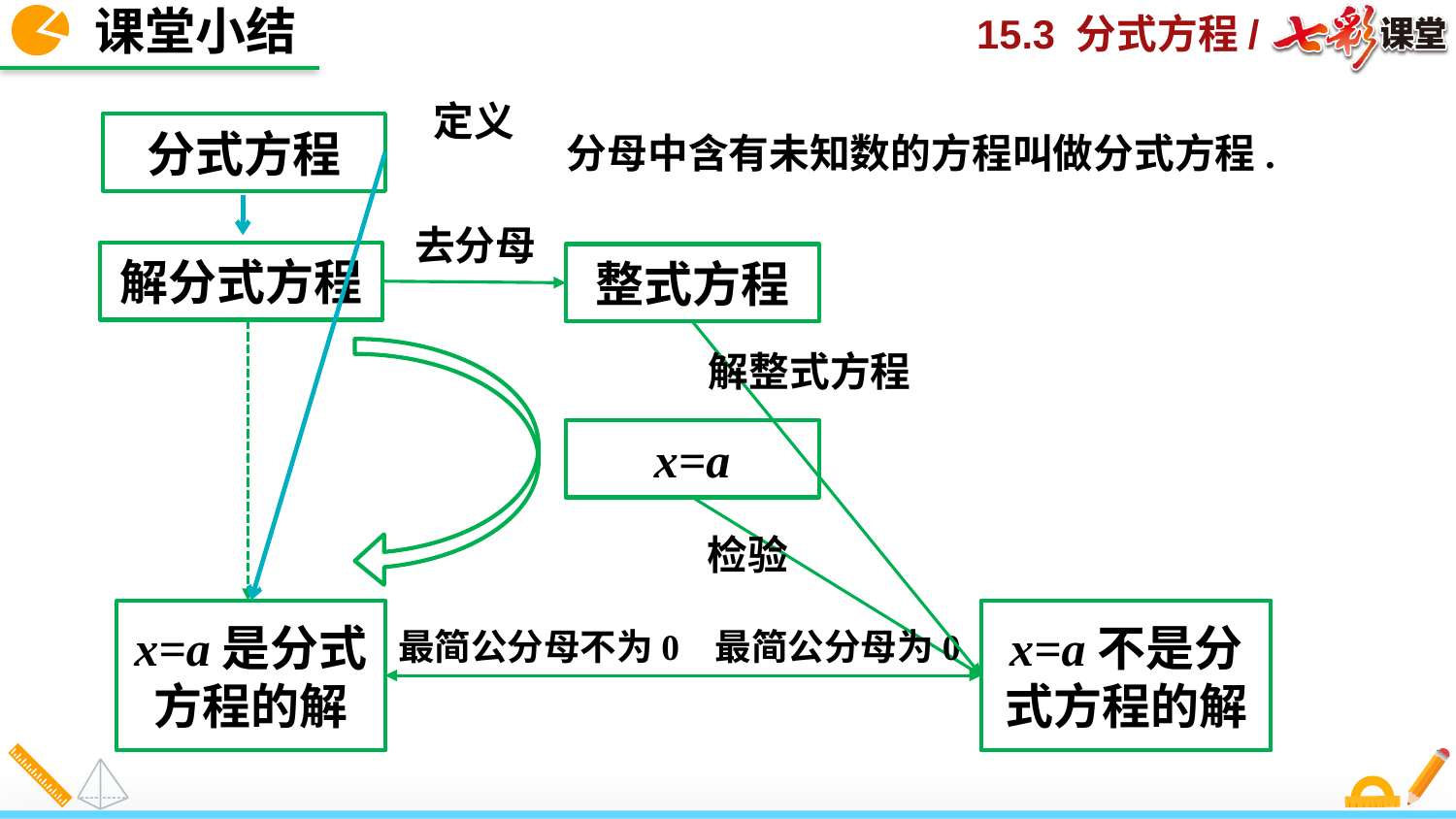

课堂小结

定义
分母中含有未知数的方程叫做分式方程.
分式方程
去分母
解分式方程
整式方程

解整式方程
x=a
检验
x=a是分式方程的解
x=a不是分式方程的解
最简公分母不为0
最简公分母为0